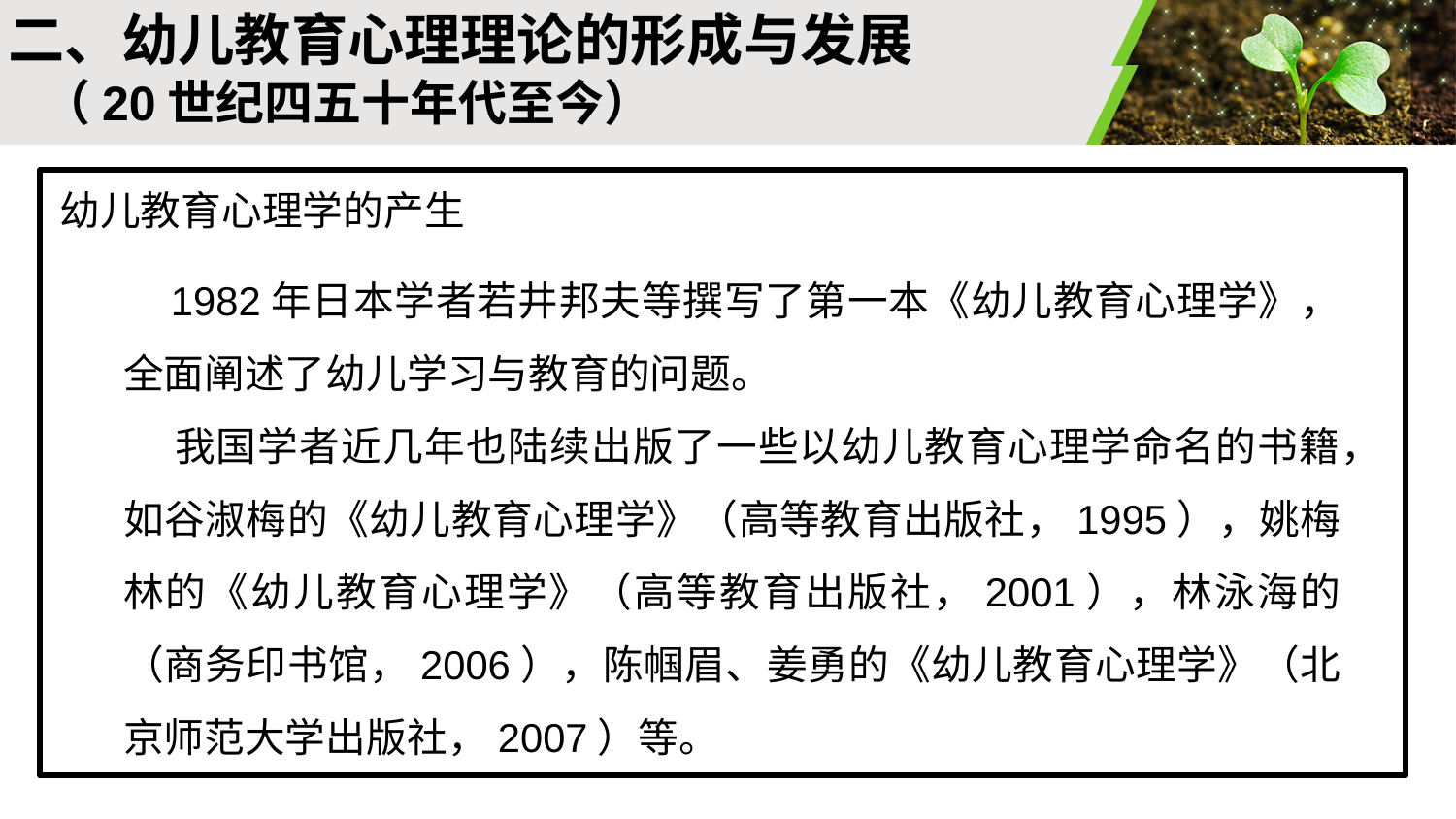

#
二、幼儿教育心理理论的形成与发展
  （20世纪四五十年代至今）

幼儿教育心理学的产生
    1982年日本学者若井邦夫等撰写了第一本《幼儿教育心理学》，全面阐述了幼儿学习与教育的问题。
    我国学者近几年也陆续出版了一些以幼儿教育心理学命名的书籍，如谷淑梅的《幼儿教育心理学》（高等教育出版社，1995），姚梅林的《幼儿教育心理学》（高等教育出版社，2001），林泳海的（商务印书馆，2006），陈帼眉、姜勇的《幼儿教育心理学》（北京师范大学出版社，2007）等。